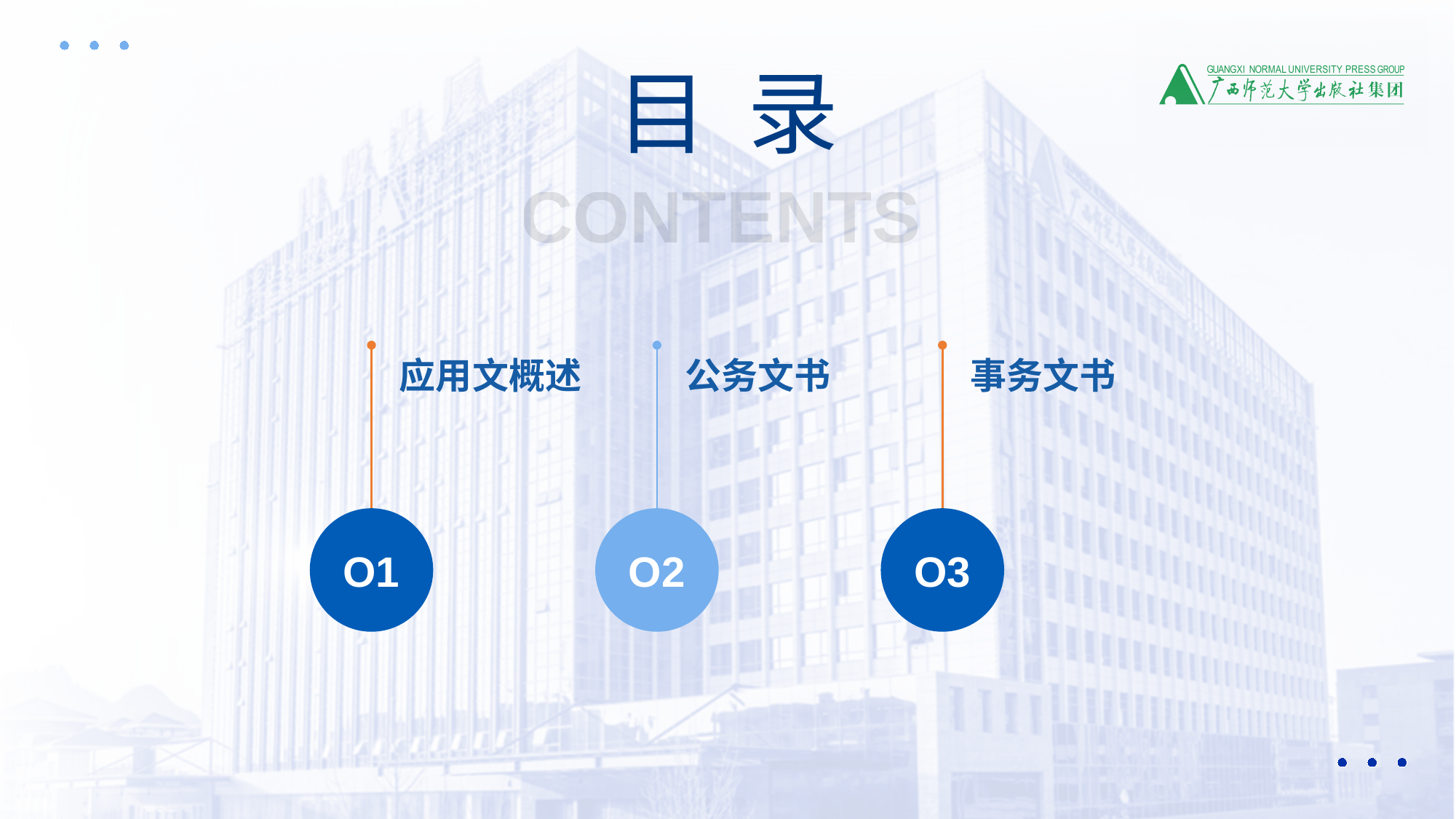

目  录
CONTENTS
应用文概述
公务文书
事务文书
O1
O2
O3